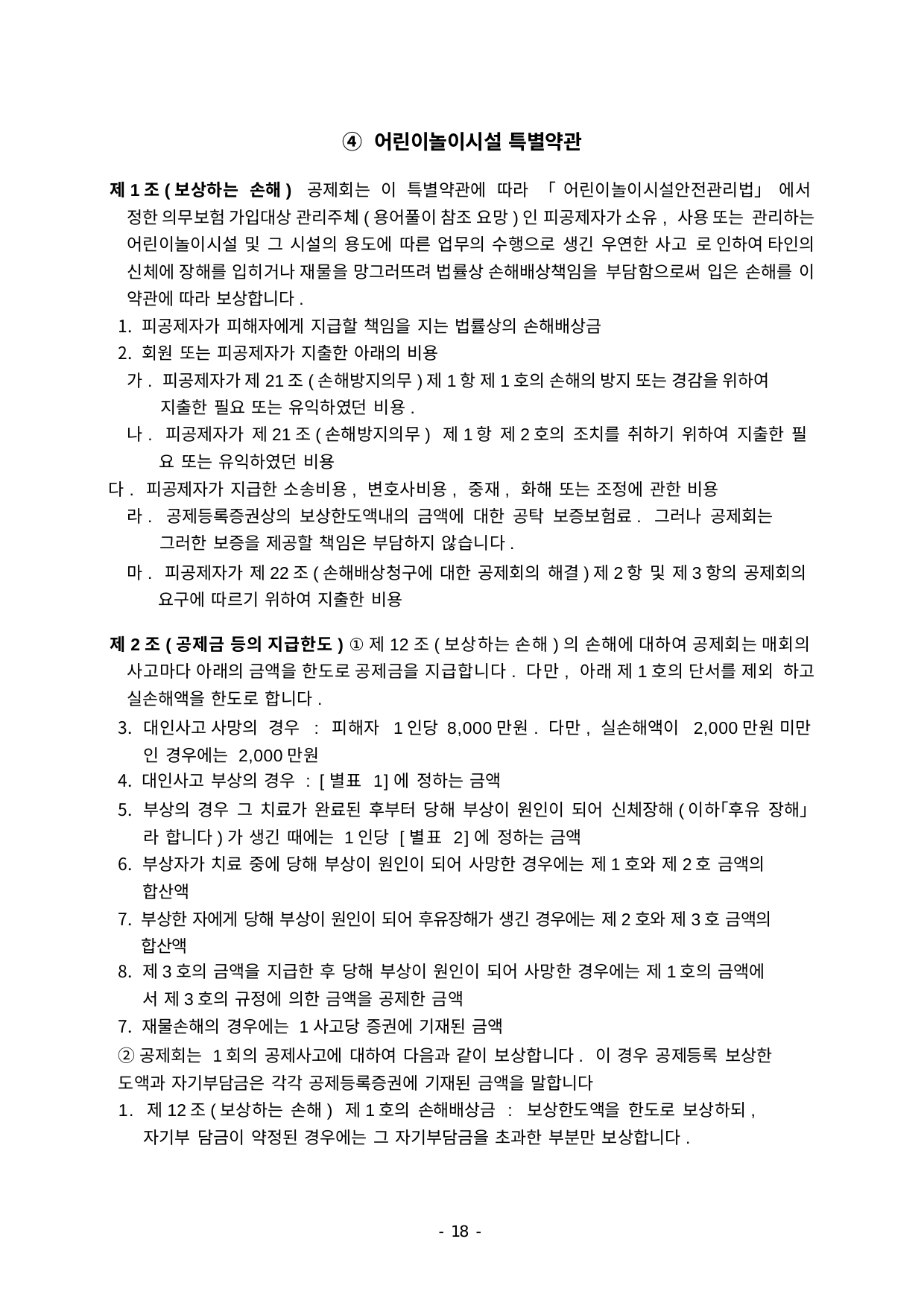

④ 어린이놀이시설 특별약관

제1조(보상하는 손해) 공제회는 이 특별약관에 따라 「어린이놀이시설안전관리법」에서  정한 의무보험 가입대상 관리주체(용어풀이 참조 요망)인 피공제자가 소유, 사용 또는  관리하는 어린이놀이시설 및 그 시설의 용도에 따른 업무의 수행으로 생긴 우연한 사고  로 인하여 타인의 신체에 장해를 입히거나 재물을 망그러뜨려 법률상 손해배상책임을  부담함으로써 입은 손해를 이 약관에 따라 보상합니다.
피공제자가 피해자에게 지급할 책임을 지는 법률상의 손해배상금
회원 또는 피공제자가 지출한 아래의 비용
가. 피공제자가 제21조(손해방지의무)제1항 제1호의 손해의 방지 또는 경감을 위하여  지출한 필요 또는 유익하였던 비용.
나. 피공제자가 제21조(손해방지의무) 제1항 제2호의 조치를 취하기 위하여 지출한 필  요 또는 유익하였던 비용
다. 피공제자가 지급한 소송비용, 변호사비용, 중재, 화해 또는 조정에 관한 비용
라. 공제등록증권상의 보상한도액내의 금액에 대한 공탁 보증보험료. 그러나 공제회는  그러한 보증을 제공할 책임은 부담하지 않습니다.
마. 피공제자가 제22조(손해배상청구에 대한 공제회의 해결)제2항 및 제3항의 공제회의  요구에 따르기 위하여 지출한 비용

제2조(공제금 등의 지급한도) ①제12조(보상하는 손해)의 손해에 대하여 공제회는 매회의  사고마다 아래의 금액을 한도로 공제금을 지급합니다. 다만, 아래 제1호의 단서를 제외  하고 실손해액을 한도로 합니다.
대인사고 사망의 경우 : 피해자 1인당 8,000만원. 다만, 실손해액이 2,000만원 미만  인 경우에는 2,000만원
대인사고 부상의 경우 : [별표 1]에 정하는 금액
부상의 경우 그 치료가 완료된 후부터 당해 부상이 원인이 되어 신체장해(이하｢후유  장해｣라 합니다)가 생긴 때에는 1인당 [별표 2]에 정하는 금액
부상자가 치료 중에 당해 부상이 원인이 되어 사망한 경우에는 제1호와 제2호 금액의  합산액
부상한 자에게 당해 부상이 원인이 되어 후유장해가 생긴 경우에는 제2호와 제3호 금액의  합산액
제3호의 금액을 지급한 후 당해 부상이 원인이 되어 사망한 경우에는 제1호의 금액에
서 제3호의 규정에 의한 금액을 공제한 금액
재물손해의 경우에는 1사고당 증권에 기재된 금액
②공제회는 1회의 공제사고에 대하여 다음과 같이 보상합니다. 이 경우 공제등록 보상한  도액과 자기부담금은 각각 공제등록증권에 기재된 금액을 말합니다
1. 제12조(보상하는 손해) 제1호의 손해배상금 : 보상한도액을 한도로 보상하되, 자기부  담금이 약정된 경우에는 그 자기부담금을 초과한 부분만 보상합니다.
- 18 -